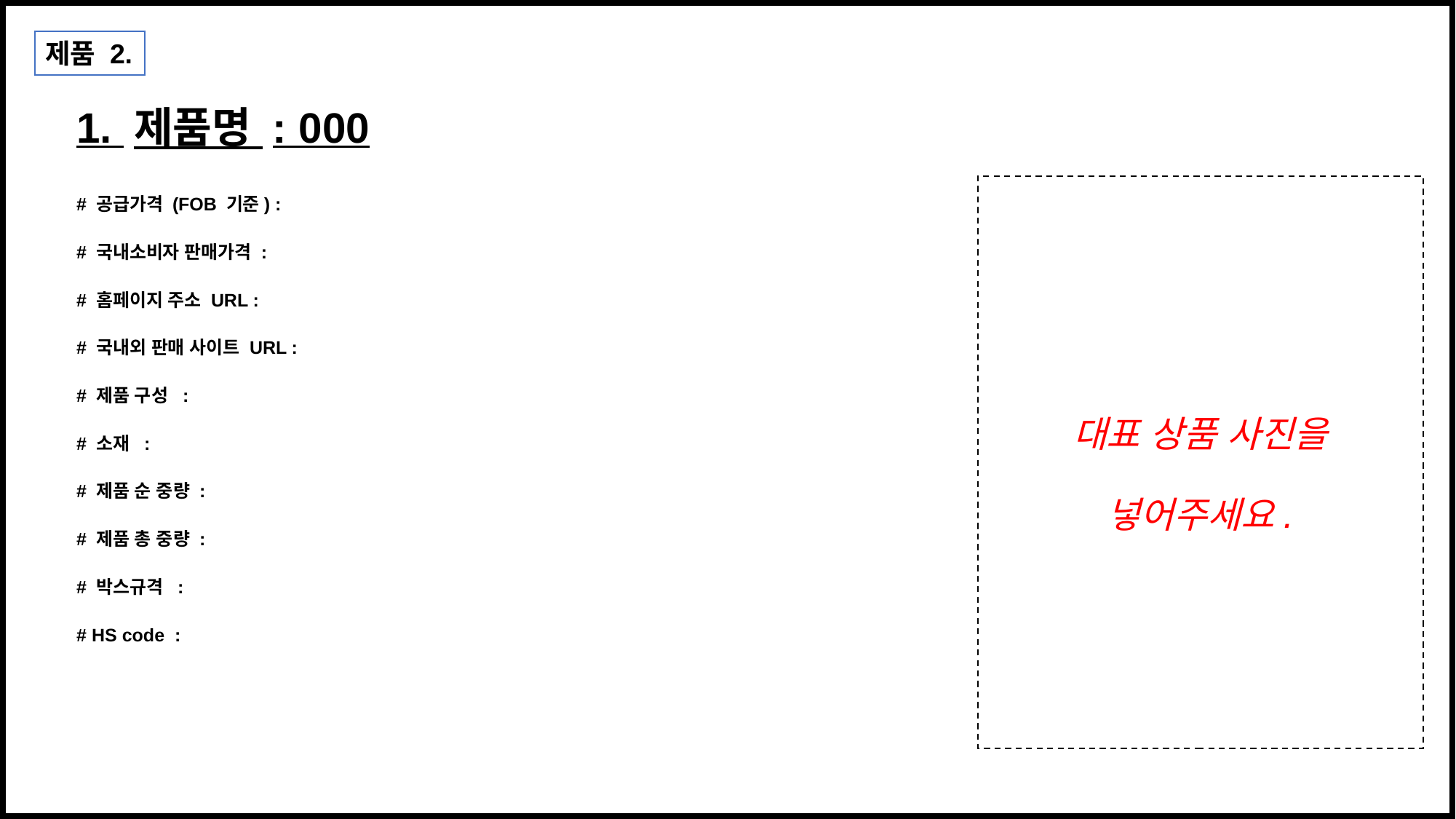

제품 2.
# 1. 제품명 : 000

# 공급가격 (FOB 기준) :
# 국내소비자 판매가격 :
# 홈페이지 주소 URL :
# 국내외 판매 사이트 URL :
# 제품 구성  :
# 소재  :
# 제품 순 중량 :
# 제품 총 중량 :
# 박스규격  :
# HS code  :

대표 상품 사진을
넣어주세요.